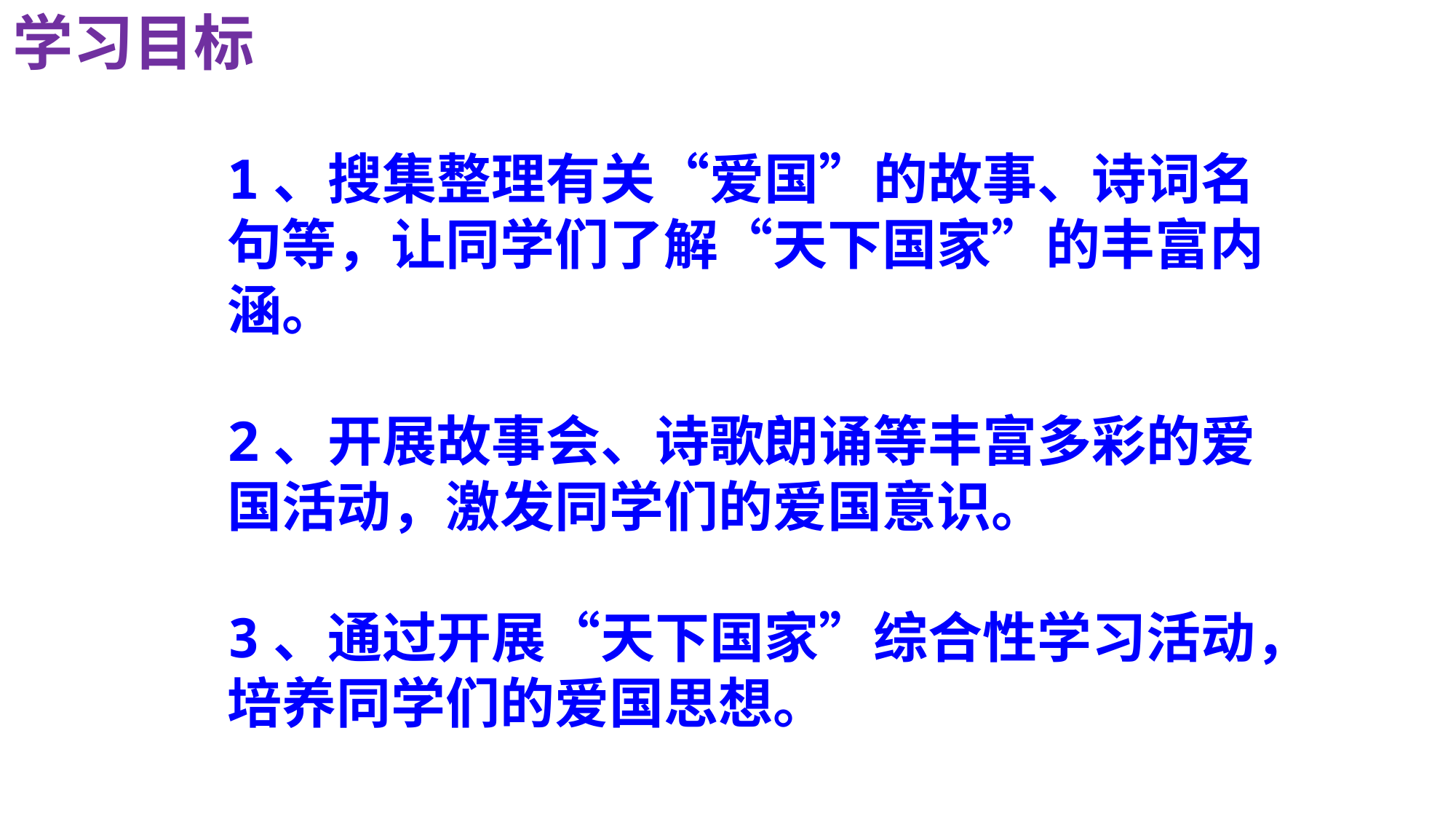

学习目标
1、搜集整理有关“爱国”的故事、诗词名句等，让同学们了解“天下国家”的丰富内涵。

2、开展故事会、诗歌朗诵等丰富多彩的爱国活动，激发同学们的爱国意识。

3、通过开展“天下国家”综合性学习活动，培养同学们的爱国思想。